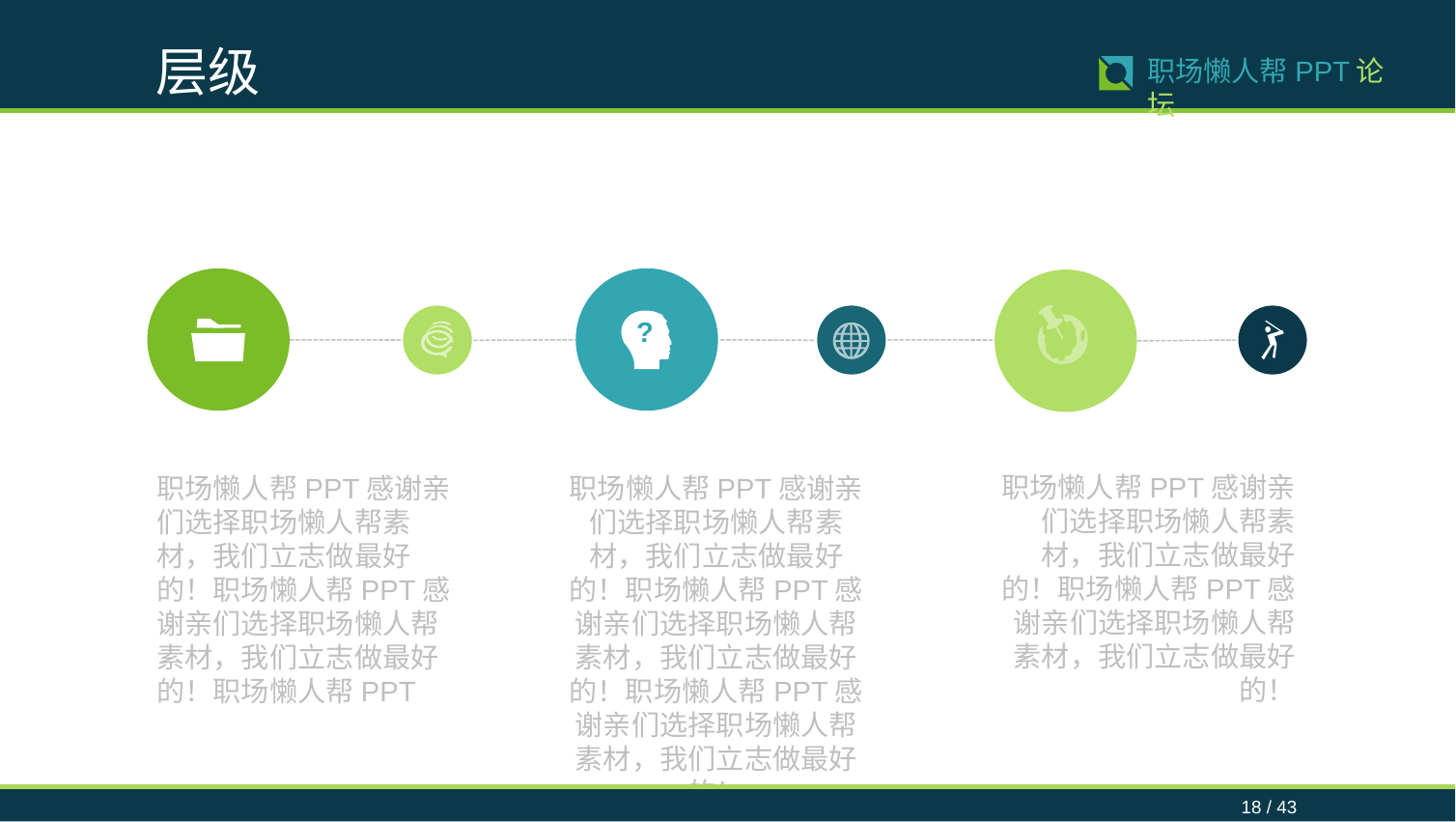

层级

18 / 43

职场懒人帮PPT论坛

?

职场懒人帮PPT感谢亲们选择职场懒人帮素材，我们立志做最好的！职场懒人帮PPT感谢亲们选择职场懒人帮素材，我们立志做最好的！
职场懒人帮PPT感谢亲们选择职场懒人帮素材，我们立志做最好的！职场懒人帮PPT感谢亲们选择职场懒人帮素材，我们立志做最好的！职场懒人帮PPT
职场懒人帮PPT感谢亲们选择职场懒人帮素材，我们立志做最好的！职场懒人帮PPT感谢亲们选择职场懒人帮素材，我们立志做最好的！职场懒人帮PPT感谢亲们选择职场懒人帮素材，我们立志做最好的！